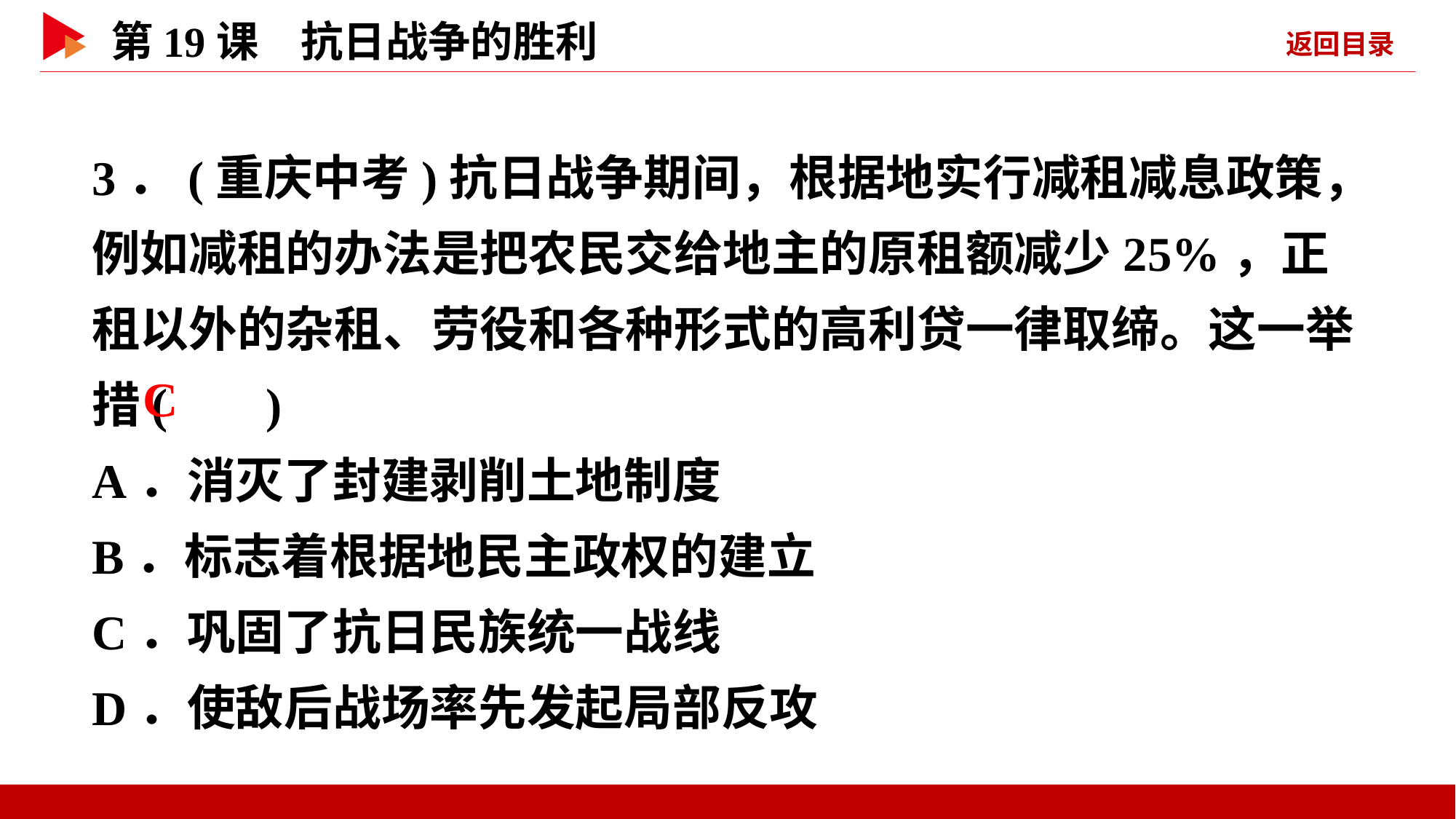

3．(重庆中考)抗日战争期间，根据地实行减租减息政策，例如减租的办法是把农民交给地主的原租额减少25%，正租以外的杂租、劳役和各种形式的高利贷一律取缔。这一举措(        )
A．消灭了封建剥削土地制度
B．标志着根据地民主政权的建立
C．巩固了抗日民族统一战线
D．使敌后战场率先发起局部反攻
   C